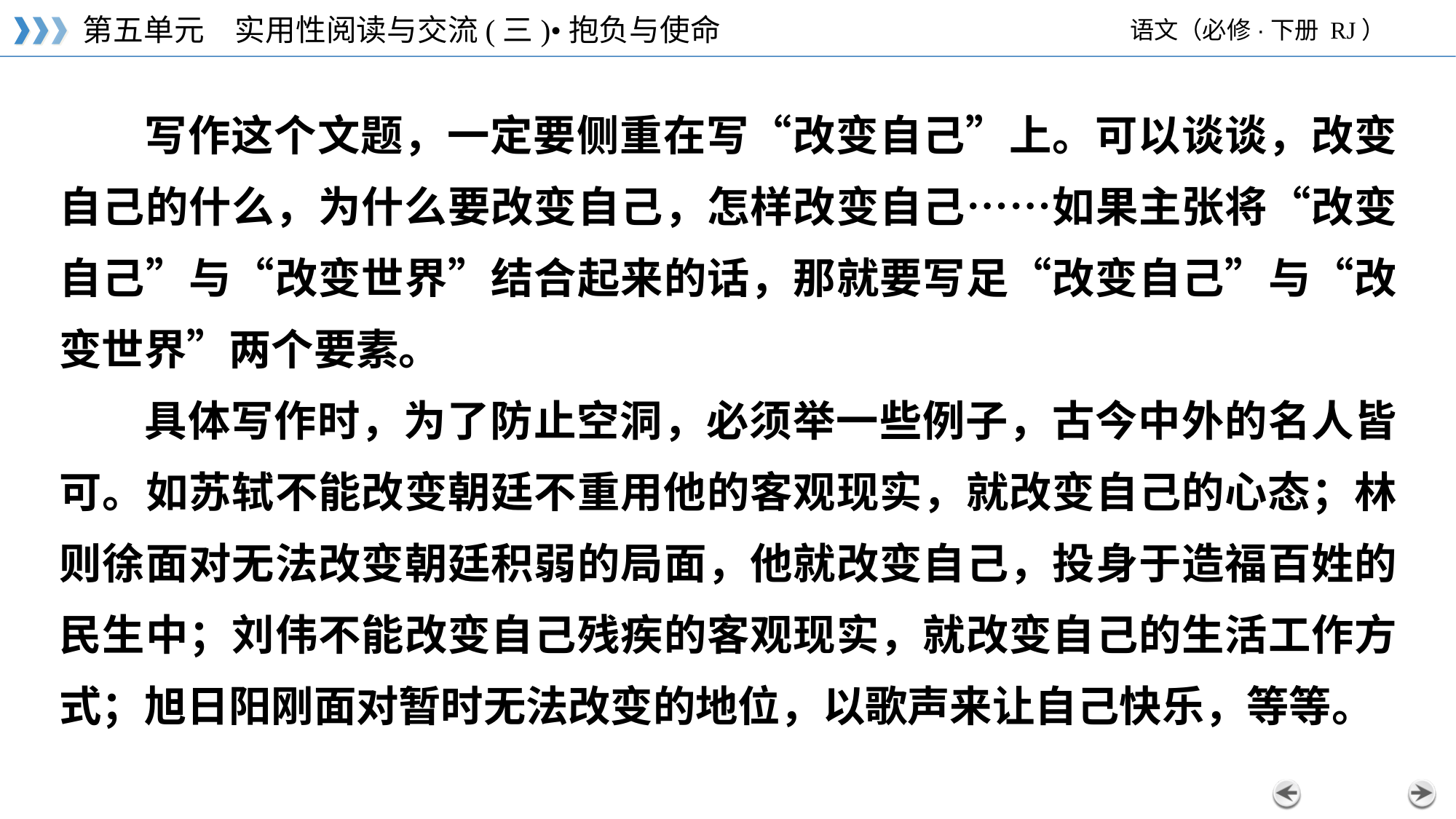

写作这个文题，一定要侧重在写“改变自己”上。可以谈谈，改变自己的什么，为什么要改变自己，怎样改变自己……如果主张将“改变自己”与“改变世界”结合起来的话，那就要写足“改变自己”与“改变世界”两个要素。
具体写作时，为了防止空洞，必须举一些例子，古今中外的名人皆可。如苏轼不能改变朝廷不重用他的客观现实，就改变自己的心态；林则徐面对无法改变朝廷积弱的局面，他就改变自己，投身于造福百姓的民生中；刘伟不能改变自己残疾的客观现实，就改变自己的生活工作方式；旭日阳刚面对暂时无法改变的地位，以歌声来让自己快乐，等等。